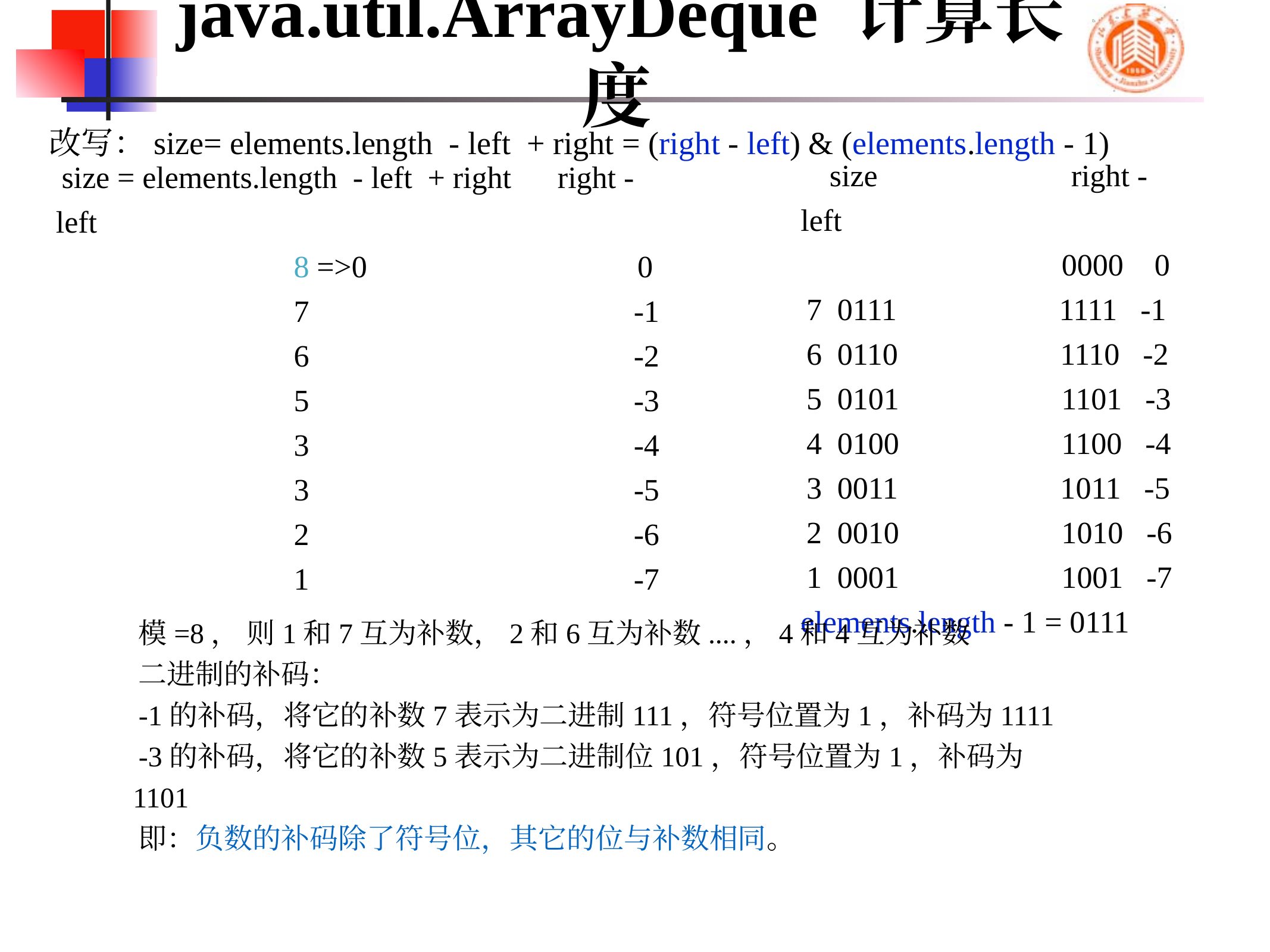

# java.util.ArrayDeque 计算长度
改写：size= elements.length  - left  + right = (right - left) & (elements.length - 1)
   size                         right -left
                                 0000    0
7  0111                     1111   -1
6  0110                     1110   -2
5  0101                     1101   -3
4  0100                     1100   -4
3  0011                     1011   -5
2  0010                     1010   -6
1  0001                     1001   -7
elements.length - 1 = 0111
size = elements.length  - left  + right      right - left
                              8 =>0                                   0
                              7                                          -1
                              6                                          -2
                              5                                          -3
                              3                                          -4
                              3                                          -5
                              2                                          -6
                              1                                          -7
模=8， 则1和7互为补数，2和6互为补数....，4和4互为补数
二进制的补码：
-1的补码，将它的补数7表示为二进制111，符号位置为1，补码为1111
-3的补码，将它的补数5表示为二进制位101，符号位置为1，补码为1101
即：负数的补码除了符号位，其它的位与补数相同。